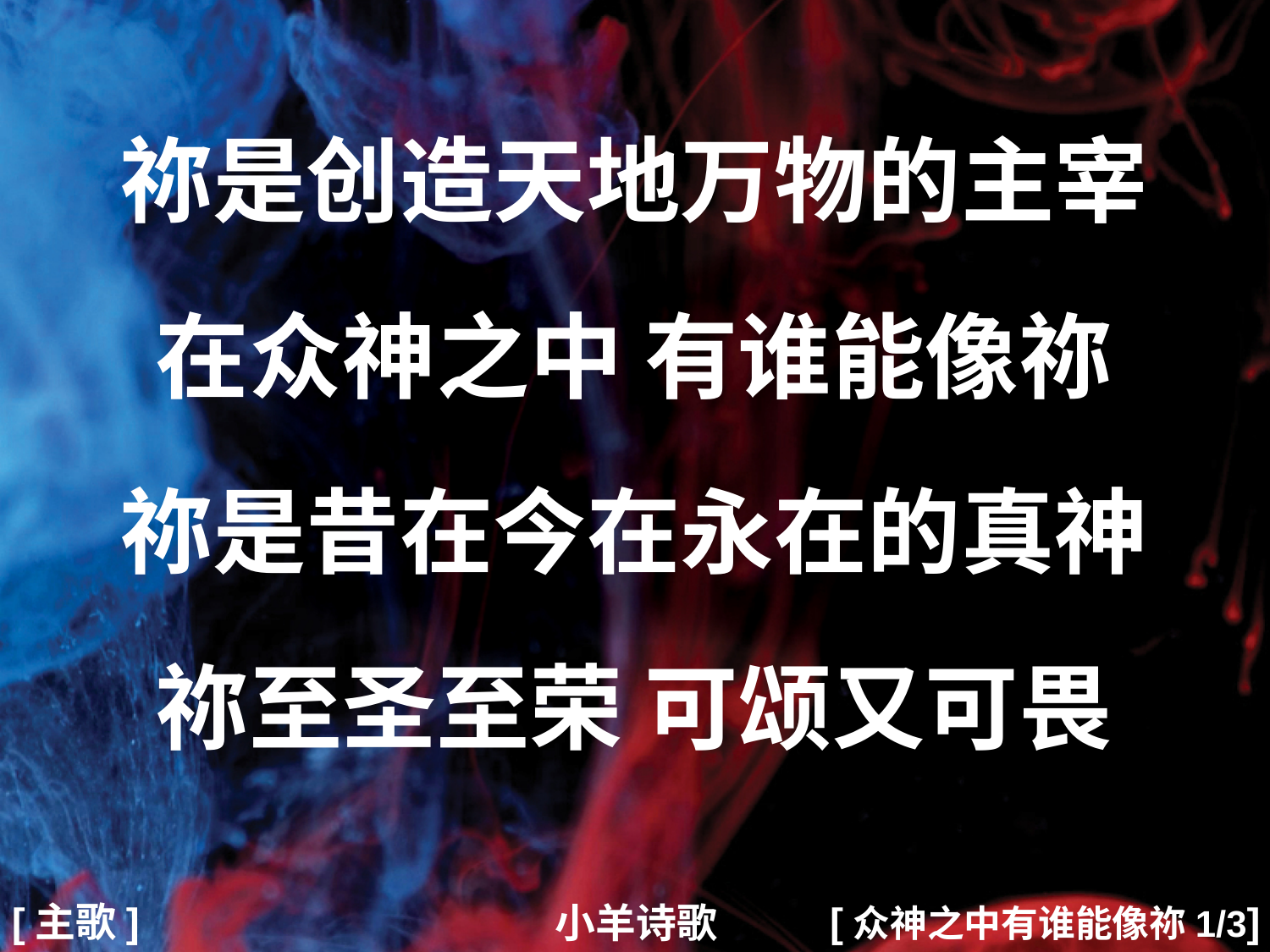

祢是创造天地万物的主宰

在众神之中 有谁能像祢

祢是昔在今在永在的真神

祢至圣至荣 可颂又可畏

#

[主歌]
[众神之中有谁能像祢1/3]
小羊诗歌